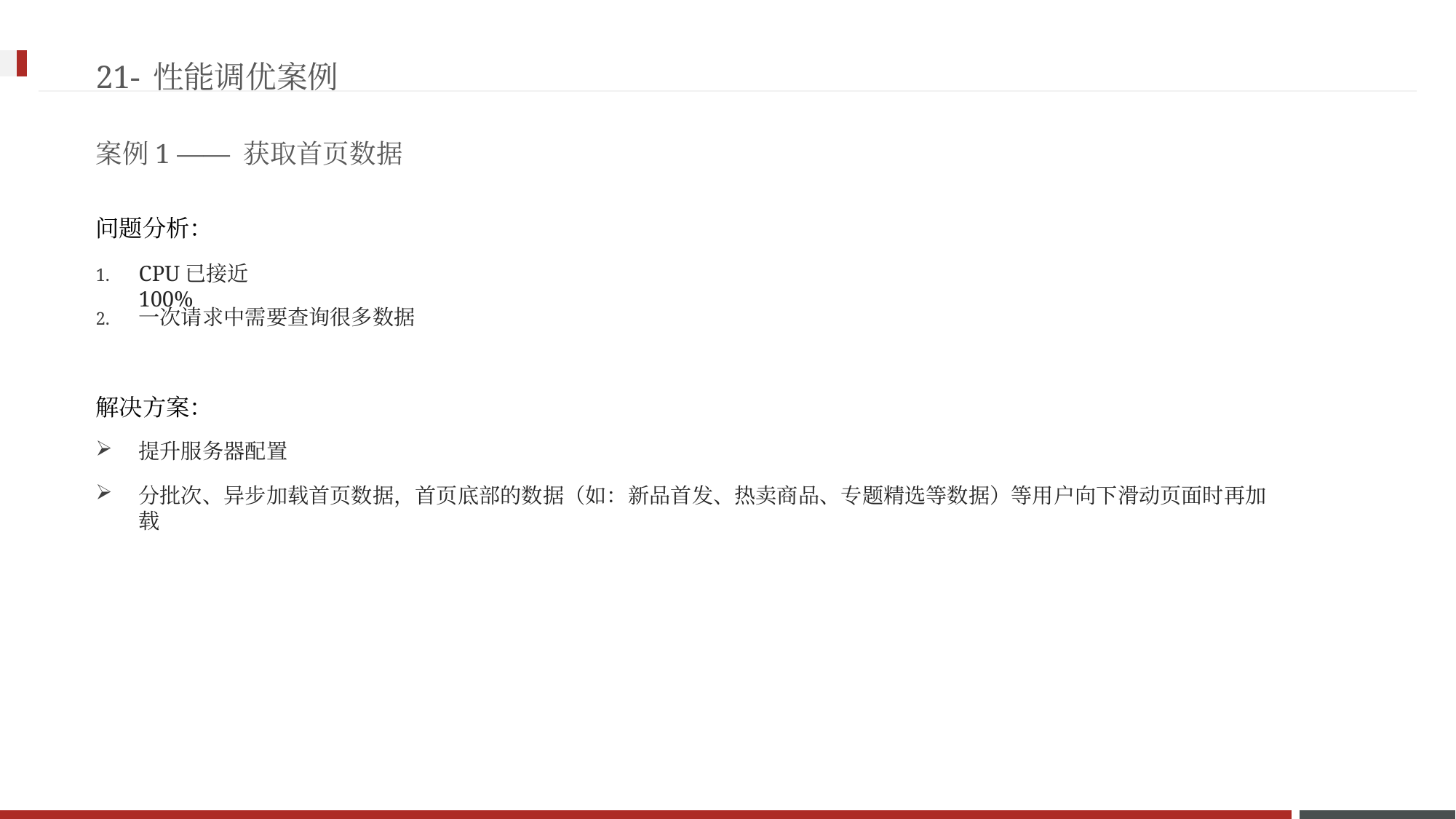

21-性能调优案例

案例1 —— 获取首页数据
问题分析：
CPU已接近100%
1.
一次请求中需要查询很多数据

提升服务器配置
分批次、异步加载首页数据，首页底部的数据（如：新品首发、热卖商品、专题精选等数据）等用户向下滑动页面时再加载
2.
解决方案：